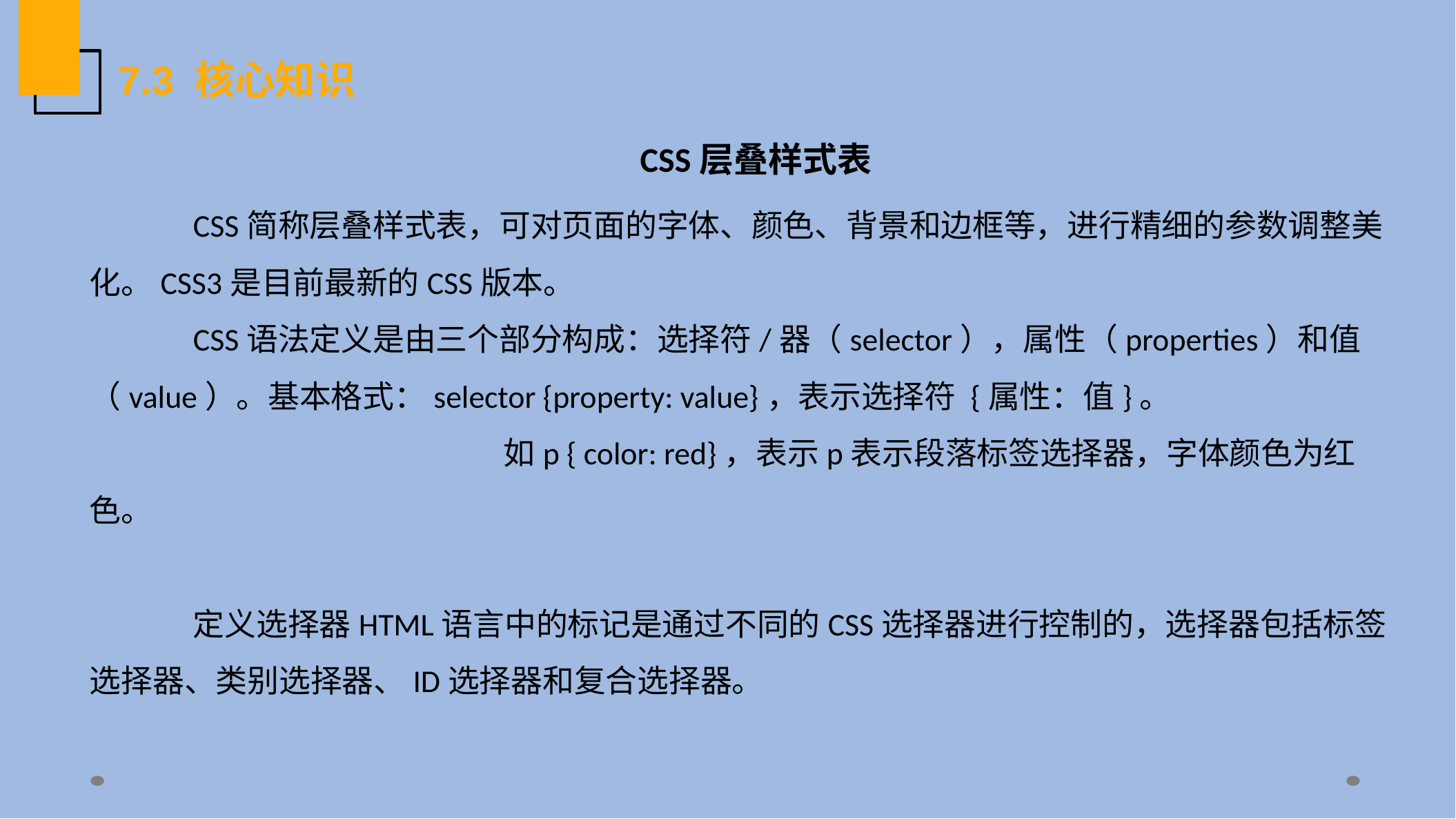

7.3 核心知识
 CSS层叠样式表
	CSS简称层叠样式表，可对页面的字体、颜色、背景和边框等，进行精细的参数调整美化。CSS3是目前最新的CSS版本。
	CSS语法定义是由三个部分构成：选择符/器（selector），属性（properties）和值（value）。基本格式：selector {property: value}，表示选择符 {属性：值}。
				如p { color: red}，表示p表示段落标签选择器，字体颜色为红色。

	定义选择器HTML语言中的标记是通过不同的CSS选择器进行控制的，选择器包括标签选择器、类别选择器、ID选择器和复合选择器。